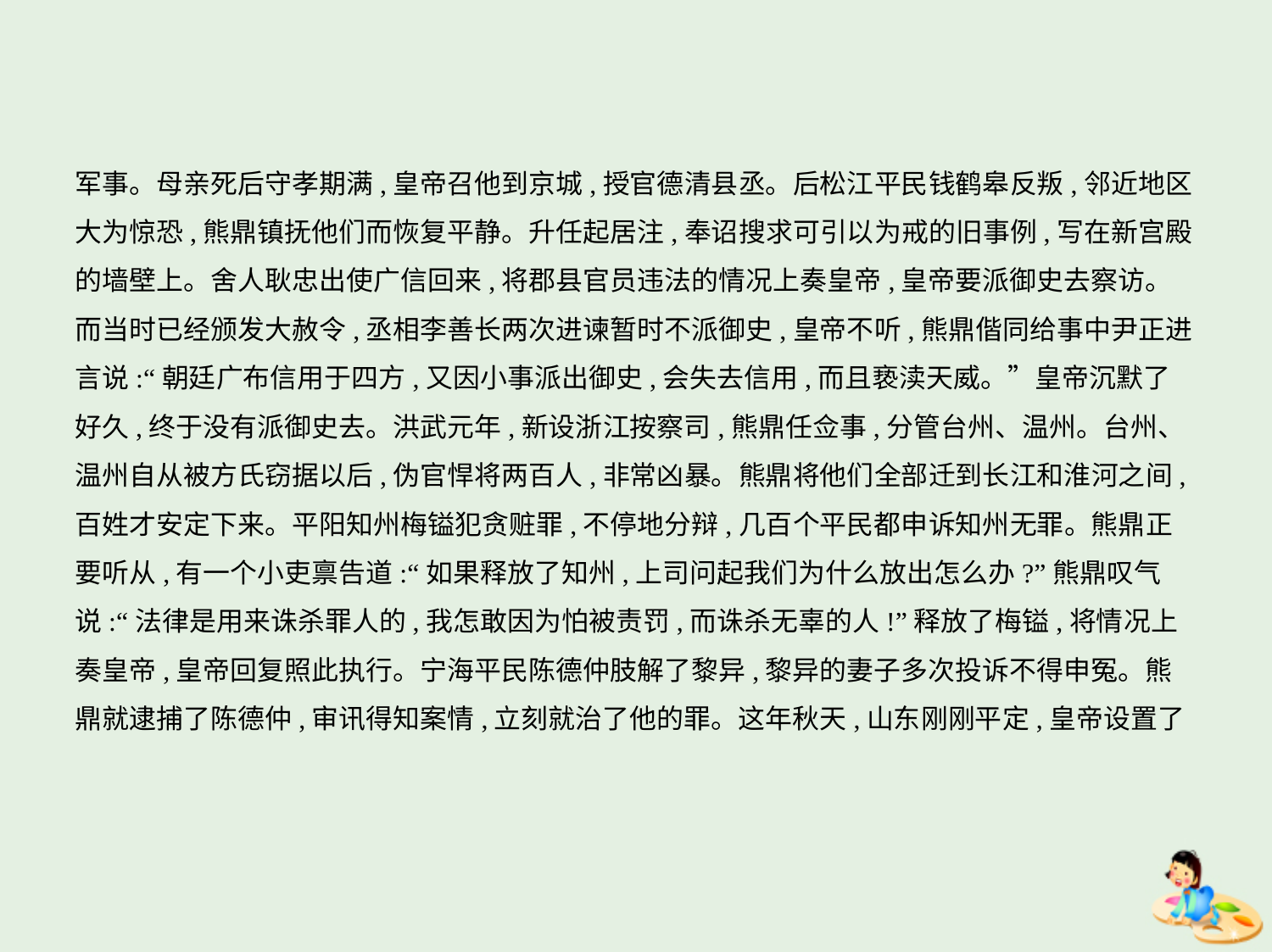

军事。母亲死后守孝期满,皇帝召他到京城,授官德清县丞。后松江平民钱鹤皋反叛,邻近地区
大为惊恐,熊鼎镇抚他们而恢复平静。升任起居注,奉诏搜求可引以为戒的旧事例,写在新宫殿
的墙壁上。舍人耿忠出使广信回来,将郡县官员违法的情况上奏皇帝,皇帝要派御史去察访。
而当时已经颁发大赦令,丞相李善长两次进谏暂时不派御史,皇帝不听,熊鼎偕同给事中尹正进
言说:“朝廷广布信用于四方,又因小事派出御史,会失去信用,而且亵渎天威。”皇帝沉默了
好久,终于没有派御史去。洪武元年,新设浙江按察司,熊鼎任佥事,分管台州、温州。台州、
温州自从被方氏窃据以后,伪官悍将两百人,非常凶暴。熊鼎将他们全部迁到长江和淮河之间,
百姓才安定下来。平阳知州梅镒犯贪赃罪,不停地分辩,几百个平民都申诉知州无罪。熊鼎正
要听从,有一个小吏禀告道:“如果释放了知州,上司问起我们为什么放出怎么办?”熊鼎叹气
说:“法律是用来诛杀罪人的,我怎敢因为怕被责罚,而诛杀无辜的人!”释放了梅镒,将情况上
奏皇帝,皇帝回复照此执行。宁海平民陈德仲肢解了黎异,黎异的妻子多次投诉不得申冤。熊
鼎就逮捕了陈德仲,审讯得知案情,立刻就治了他的罪。这年秋天,山东刚刚平定,皇帝设置了